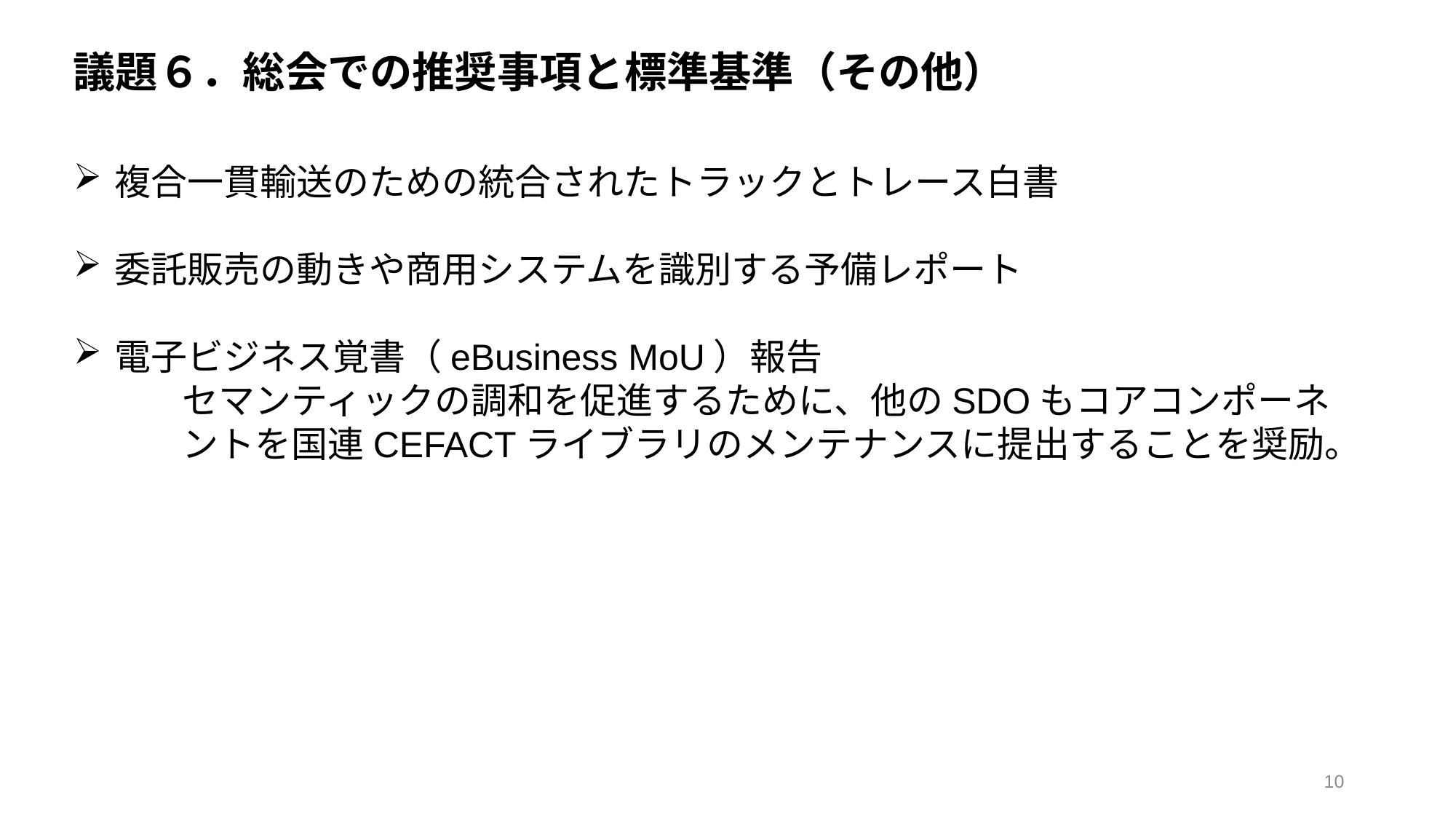

議題６．総会での推奨事項と標準基準（その他）

複合一貫輸送のための統合されたトラックとトレース白書

委託販売の動きや商用システムを識別する予備レポート

電子ビジネス覚書（eBusiness MoU）報告
セマンティックの調和を促進するために、他のSDOもコアコンポーネントを国連CEFACTライブラリのメンテナンスに提出することを奨励。

10